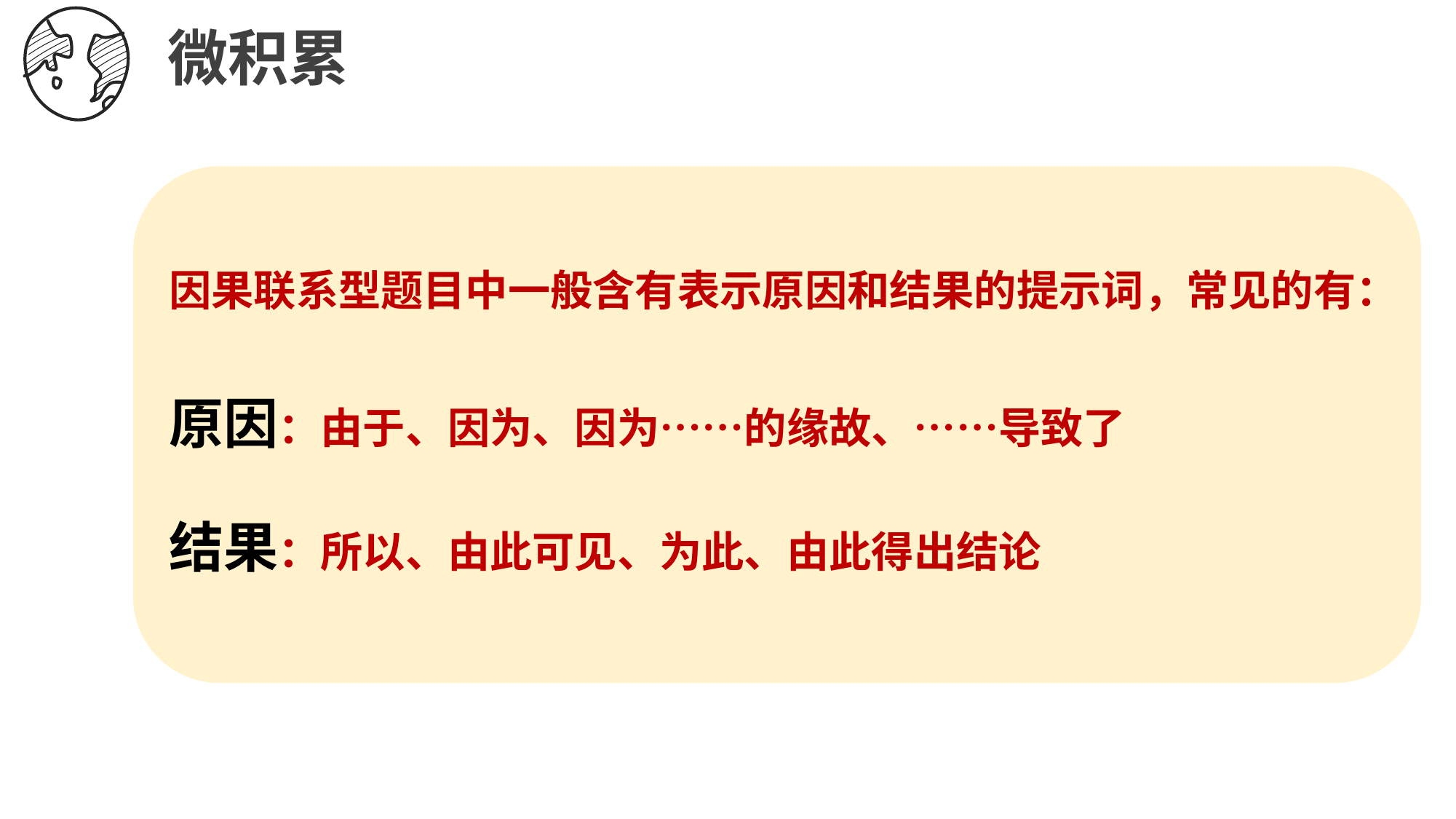

微积累
因果联系型题目中一般含有表示原因和结果的提示词，常见的有：

原因：由于、因为、因为……的缘故、……导致了

结果：所以、由此可见、为此、由此得出结论